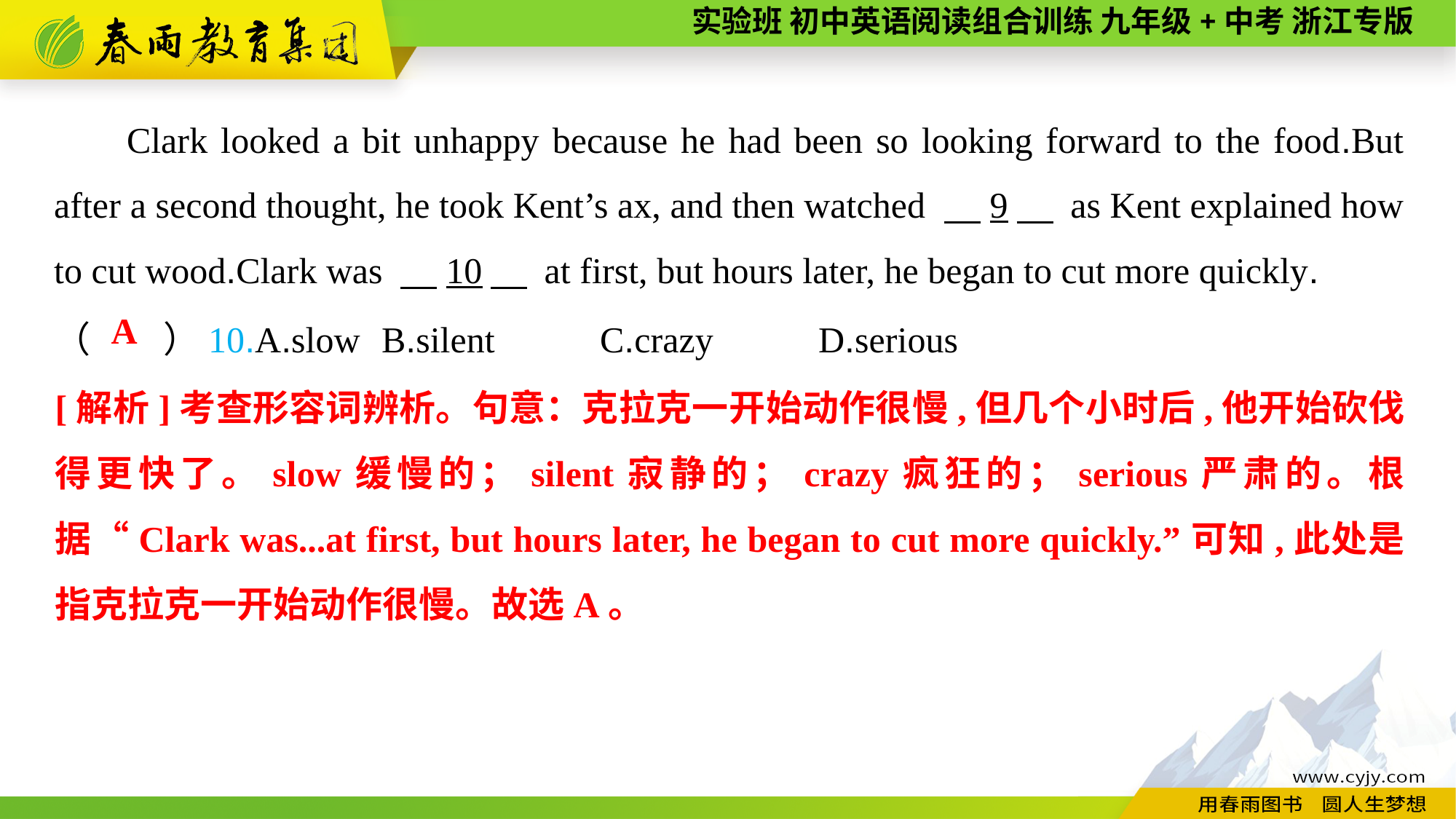

Clark looked a bit unhappy because he had been so looking forward to the food.But after a second thought, he took Kent’s ax, and then watched 　9　 as Kent explained how to cut wood.Clark was 　10　 at first, but hours later, he began to cut more quickly.
（　　）10.A.slow	B.silent	C.crazy	D.serious
A
[解析]考查形容词辨析。句意：克拉克一开始动作很慢,但几个小时后,他开始砍伐得更快了。slow缓慢的；silent寂静的；crazy疯狂的；serious严肃的。根据“Clark was...at first, but hours later, he began to cut more quickly.”可知,此处是指克拉克一开始动作很慢。故选A。